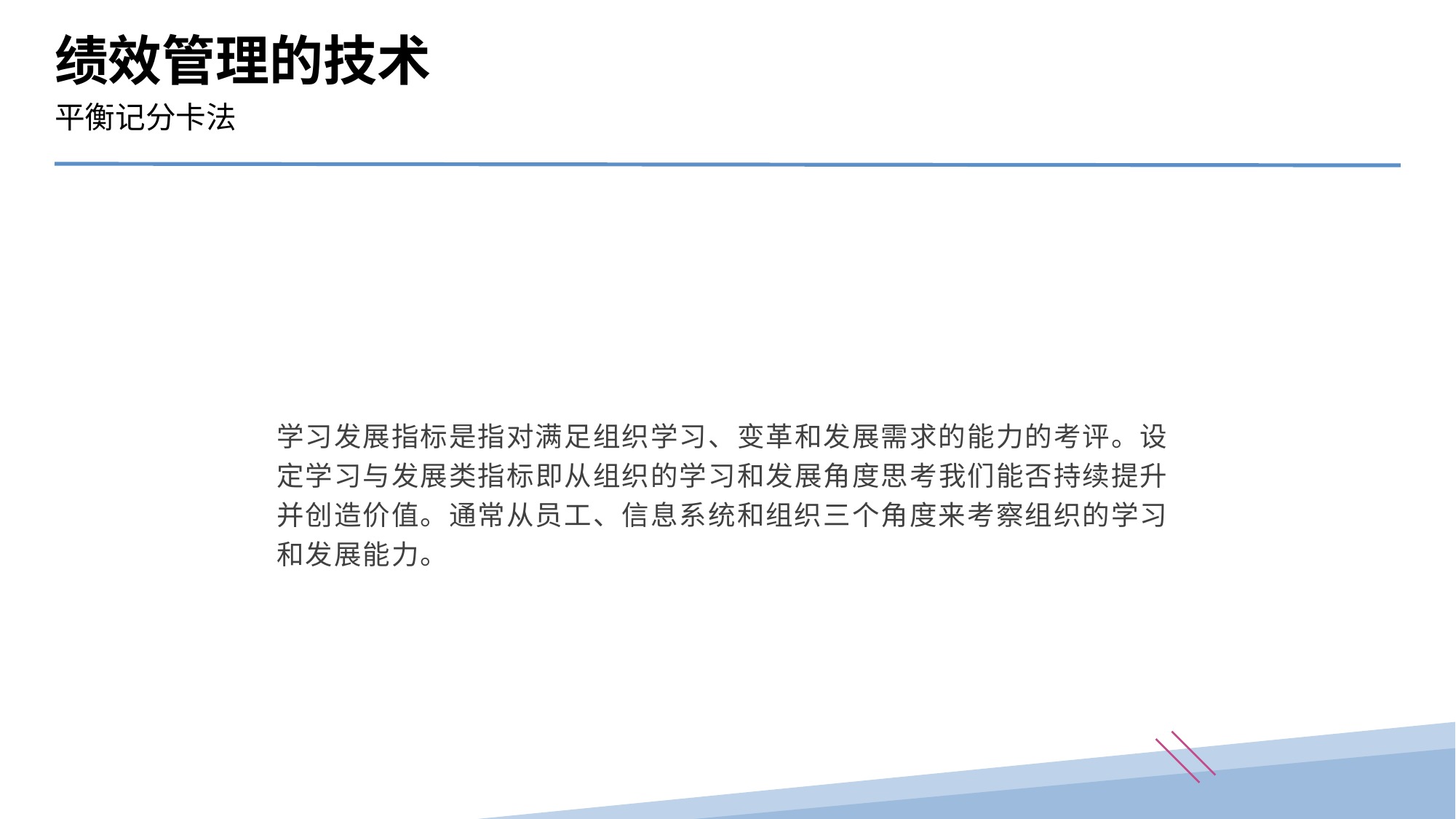

绩效管理的技术
平衡记分卡法
学习发展指标是指对满足组织学习、变革和发展需求的能力的考评。设定学习与发展类指标即从组织的学习和发展角度思考我们能否持续提升并创造价值。通常从员工、信息系统和组织三个角度来考察组织的学习和发展能力。